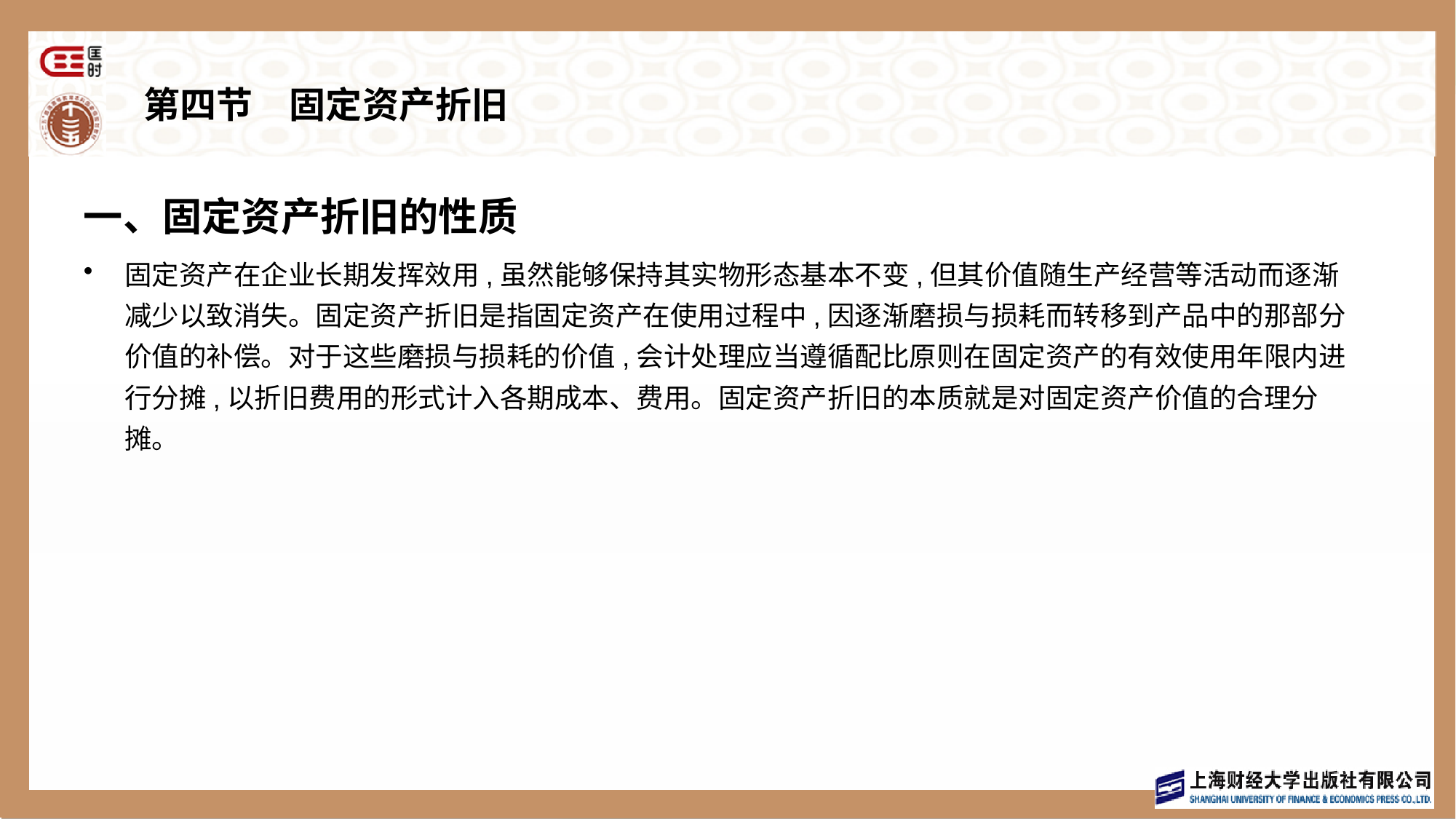

# 第四节　固定资产折旧
一、固定资产折旧的性质
固定资产在企业长期发挥效用,虽然能够保持其实物形态基本不变,但其价值随生产经营等活动而逐渐减少以致消失。固定资产折旧是指固定资产在使用过程中,因逐渐磨损与损耗而转移到产品中的那部分价值的补偿。对于这些磨损与损耗的价值,会计处理应当遵循配比原则在固定资产的有效使用年限内进行分摊,以折旧费用的形式计入各期成本、费用。固定资产折旧的本质就是对固定资产价值的合理分摊。